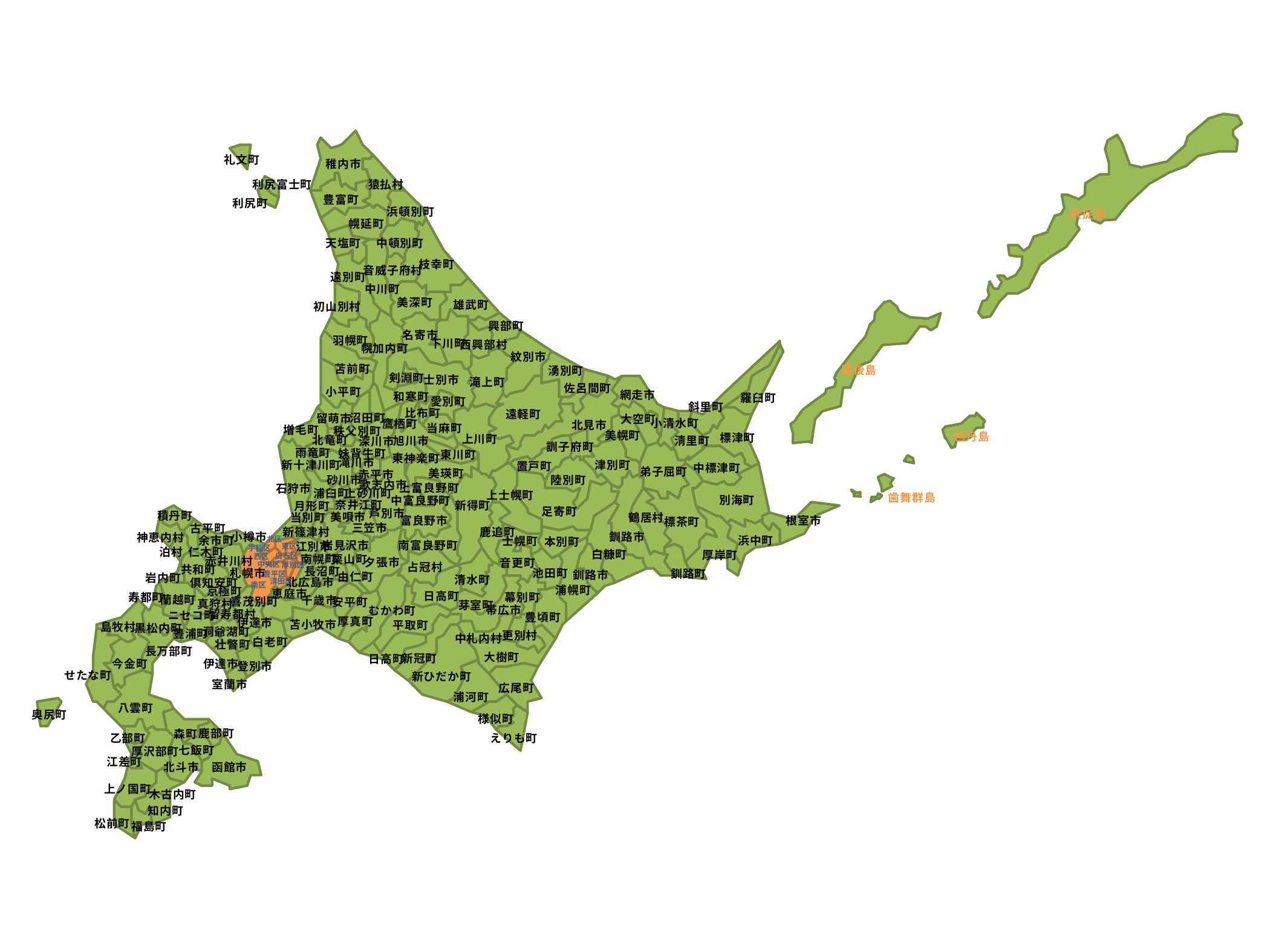

礼文町
稚内市
猿払村
利尻富士町
豊富町
利尻町
浜頓別町
幌延町
中頓別町
天塩町
枝幸町
音威子府村
遠別町
中川町
美深町
雄武町
初山別村
興部町
名寄市
羽幌町
下川町
西興部村
幌加内町
紋別市
苫前町
湧別町
剣淵町
士別市
滝上町
佐呂間町
小平町
網走市
和寒町
羅臼町
愛別町
斜里町
比布町
遠軽町
沼田町
留萌市
大空町
小清水町
鷹栖町
北見市
当麻町
増毛町
秩父別町
美幌町
標津町
上川町
北竜町
旭川市
清里町
深川市
訓子府町
雨竜町
妹背牛町
東川町
東神楽町
滝川市
新十津川町
津別町
置戸町
中標津町
弟子屈町
美瑛町
赤平市
陸別町
砂川市
歌志内市
上富良野町
石狩市
浦臼町
上砂川町
上士幌町
別海町
中富良野町
奈井江町
新得町
月形町
足寄町
芦別市
積丹町
美唄市
当別町
鶴居村
根室市
富良野市
標茶町
三笠市
古平町
鹿追町
新篠津村
釧路市
小樽市
神恵内村
浜中町
余市町
士幌町
本別町
岩見沢市
南富良野町
江別市
泊村
仁木町
白糠町
厚岸町
南幌町
栗山町
赤井川村
夕張市
音更町
占冠村
共和町
長沼町
札幌市
池田町
釧路町
釧路市
由仁町
岩内町
清水町
北広島市
倶知安町
浦幌町
京極町
恵庭市
日高町
幕別町
寿都町
蘭越町
千歳市
喜茂別町
安平町
真狩村
芽室町
帯広市
むかわ町
留寿都村
ニセコ町
豊頃町
厚真町
伊達市
苫小牧市
平取町
島牧村
黒松内町
洞爺湖町
豊浦町
更別村
中札内村
白老町
壮瞥町
長万部町
大樹町
新冠町
日高町
今金町
伊達市
登別市
せたな町
新ひだか町
室蘭市
広尾町
浦河町
八雲町
奥尻町
様似町
鹿部町
森町
乙部町
えりも町
七飯町
厚沢部町
江差町
北斗市
函館市
上ノ国町
木古内町
知内町
松前町
福島町
北区
東区
手稲区
白石区
西区
中央区
厚別区
豊平区
清田区
南区

択捉島
国後島
色丹島
歯舞群島